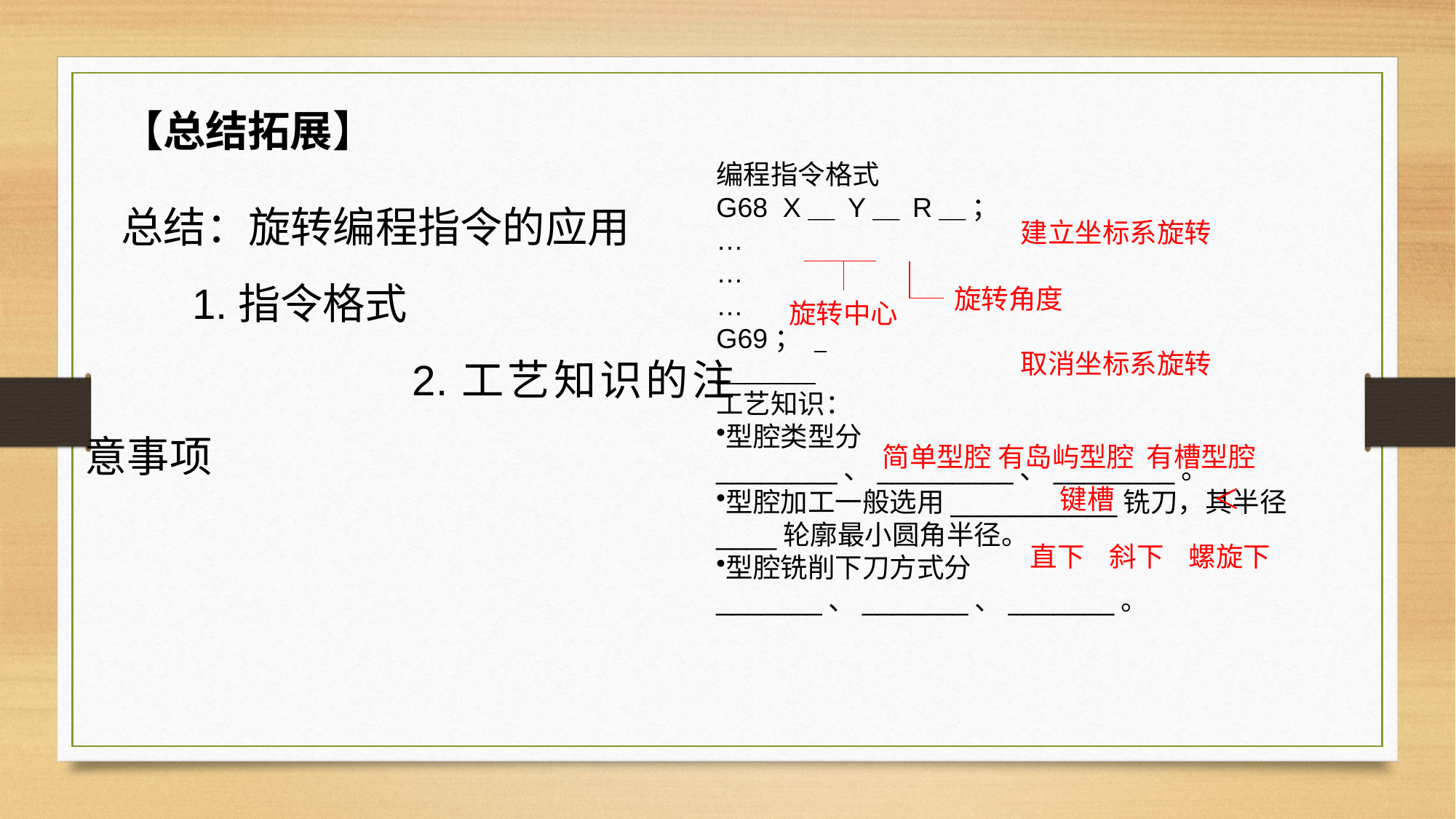

【总结拓展】
总结：旋转编程指令的应用
      1.指令格式
			2.工艺知识的注意事项
编程指令格式
G68  X＿ Y＿ R＿ ；
…
…
…
G69；

工艺知识：
型腔类型分________、_________、________。
型腔加工一般选用___________铣刀，其半径____轮廓最小圆角半径。
型腔铣削下刀方式分_______、_______、_______。
建立坐标系旋转

取消坐标系旋转
旋转角度
旋转中心
简单型腔 有岛屿型腔  有槽型腔
键槽                ＜
直下    斜下    螺旋下